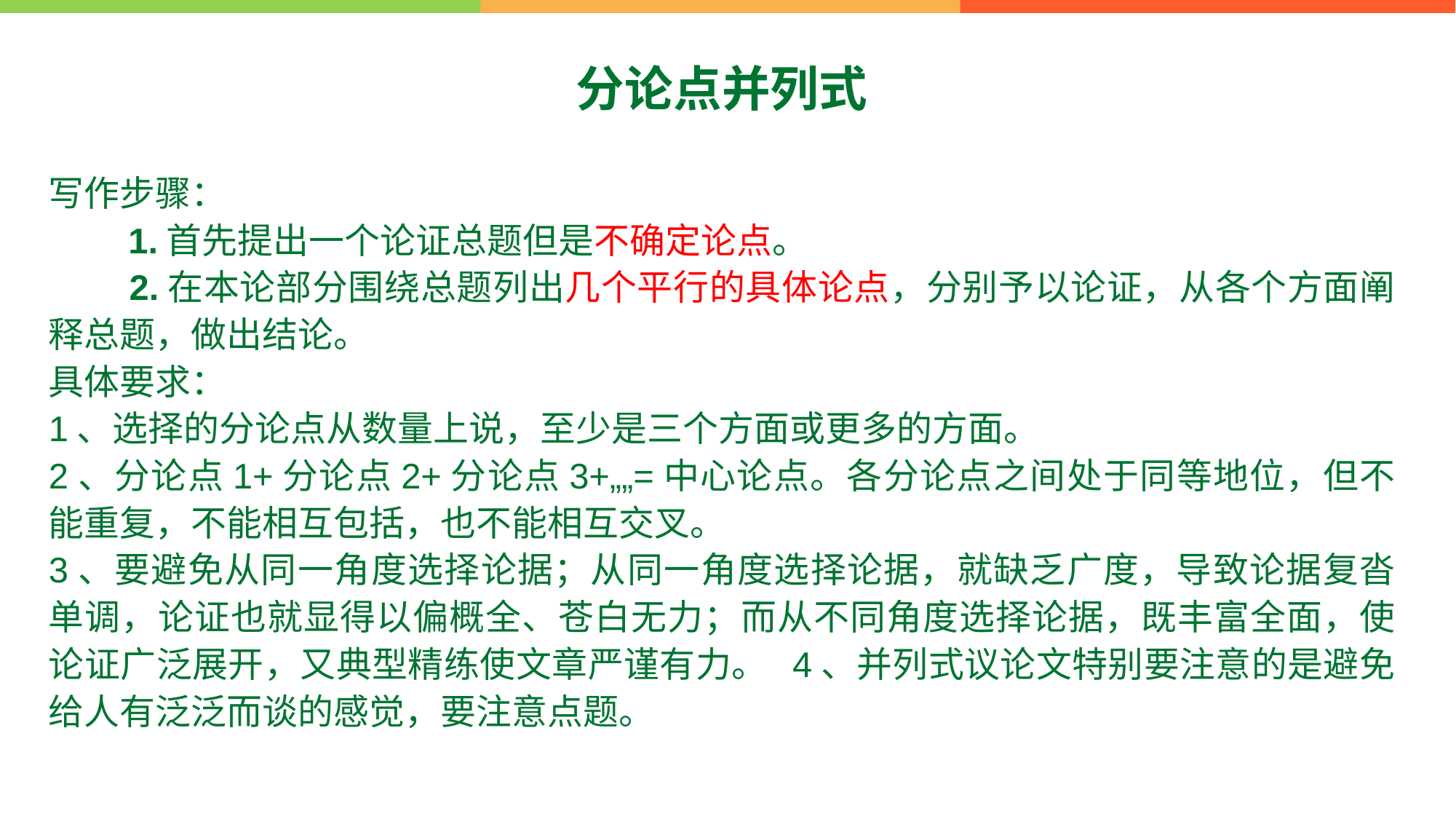

# 分论点并列式
写作步骤：
　　1.首先提出一个论证总题但是不确定论点。
　　2.在本论部分围绕总题列出几个平行的具体论点，分别予以论证，从各个方面阐释总题，做出结论。
具体要求：
1、选择的分论点从数量上说，至少是三个方面或更多的方面。
2、分论点1+分论点2+分论点3+„„=中心论点。各分论点之间处于同等地位，但不能重复，不能相互包括，也不能相互交叉。
3、要避免从同一角度选择论据；从同一角度选择论据，就缺乏广度，导致论据复沓单调，论证也就显得以偏概全、苍白无力；而从不同角度选择论据，既丰富全面，使论证广泛展开，又典型精练使文章严谨有力。  4、并列式议论文特别要注意的是避免给人有泛泛而谈的感觉，要注意点题。